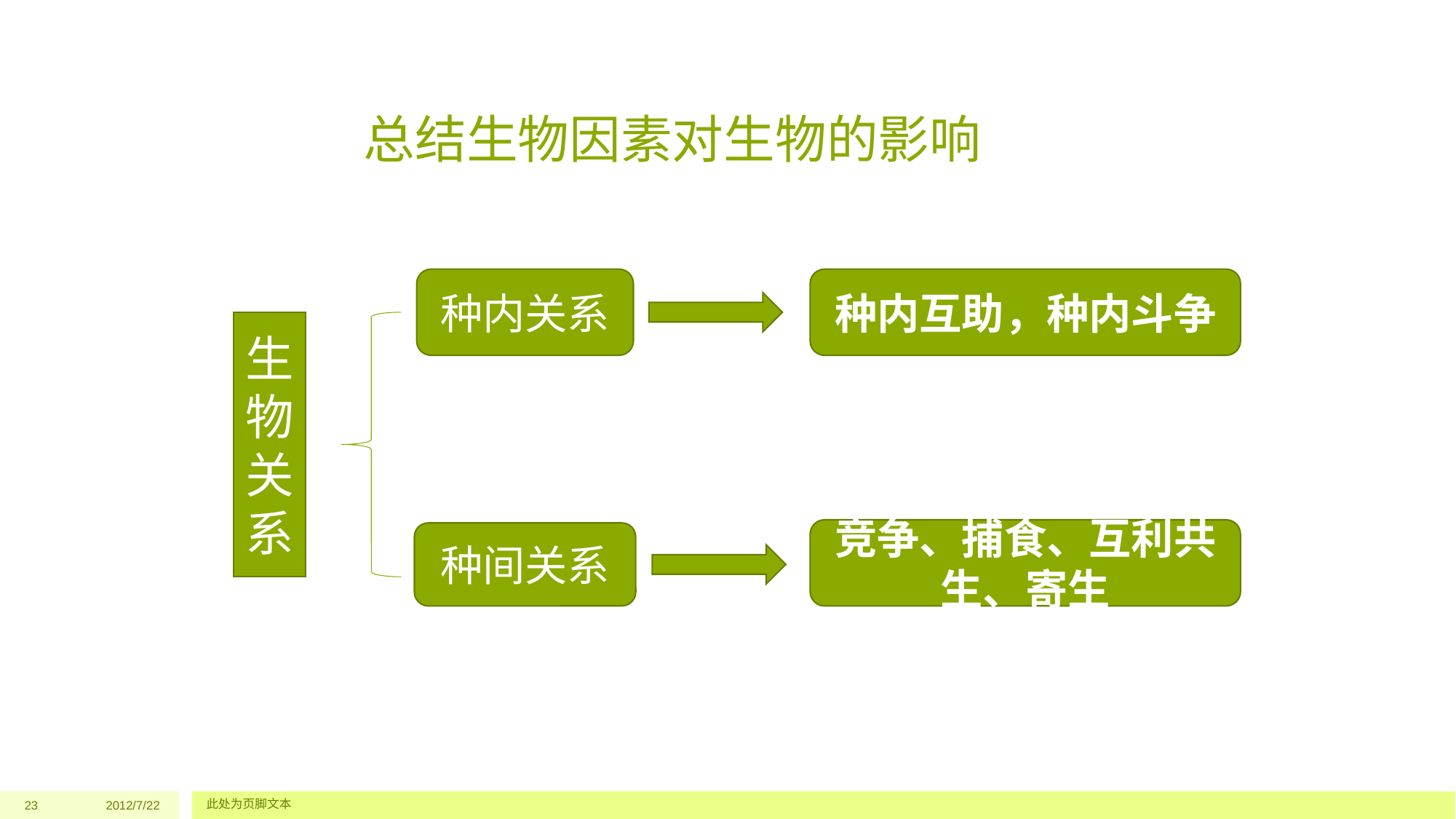

# 总结生物因素对生物的影响

种内关系
种内互助，种内斗争

生物关系
竞争、捕食、互利共生、寄生
种间关系

23
2012/7/22
此处为页脚文本